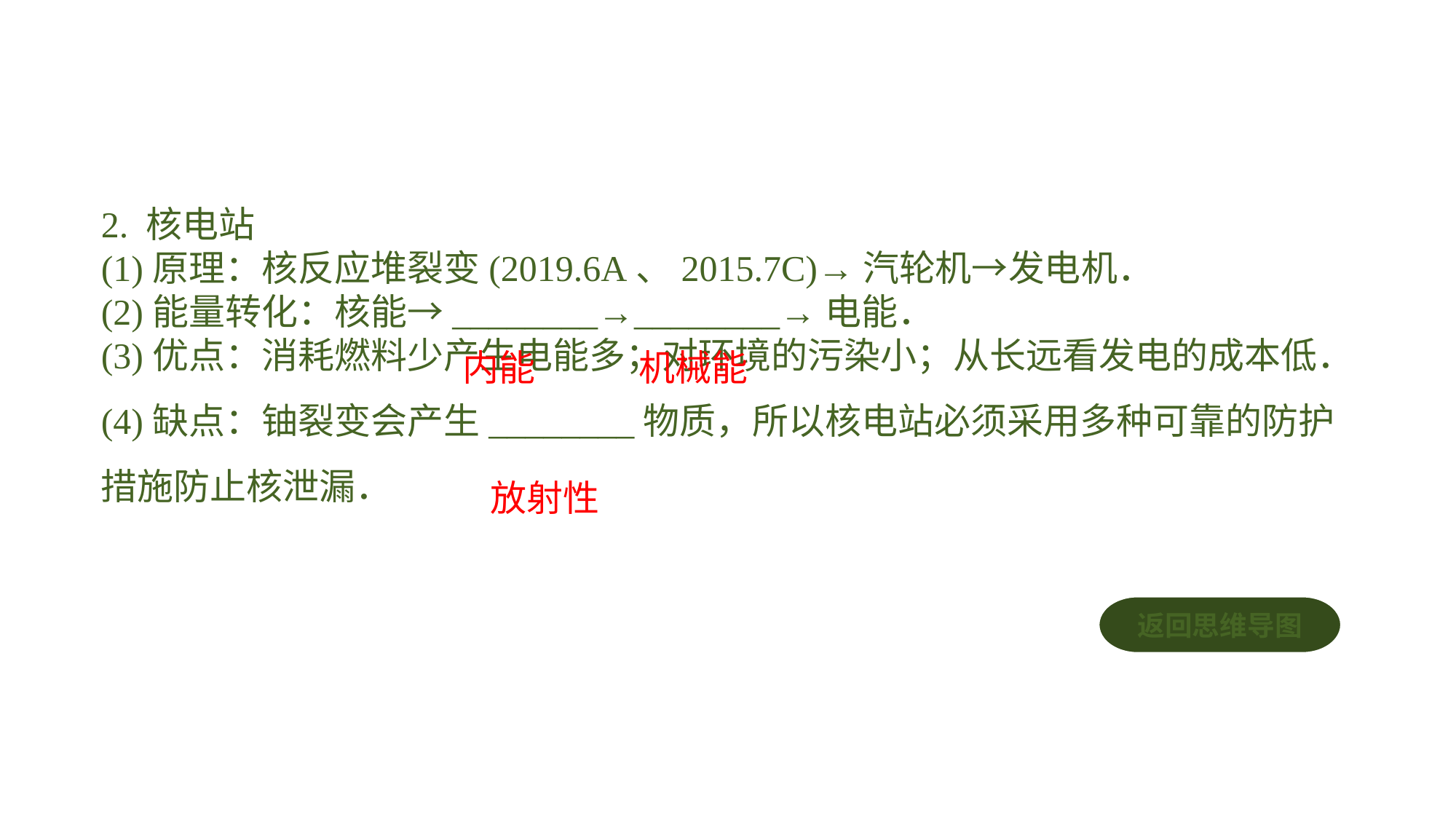

2. 核电站(1)原理：核反应堆裂变(2019.6A、2015.7C)→汽轮机→发电机．(2)能量转化：核能→________→________→电能．(3)优点：消耗燃料少产生电能多；对环境的污染小；从长远看发电的成本低．(4)缺点：铀裂变会产生________物质，所以核电站必须采用多种可靠的防护措施防止核泄漏．
内能
机械能
放射性
返回思维导图